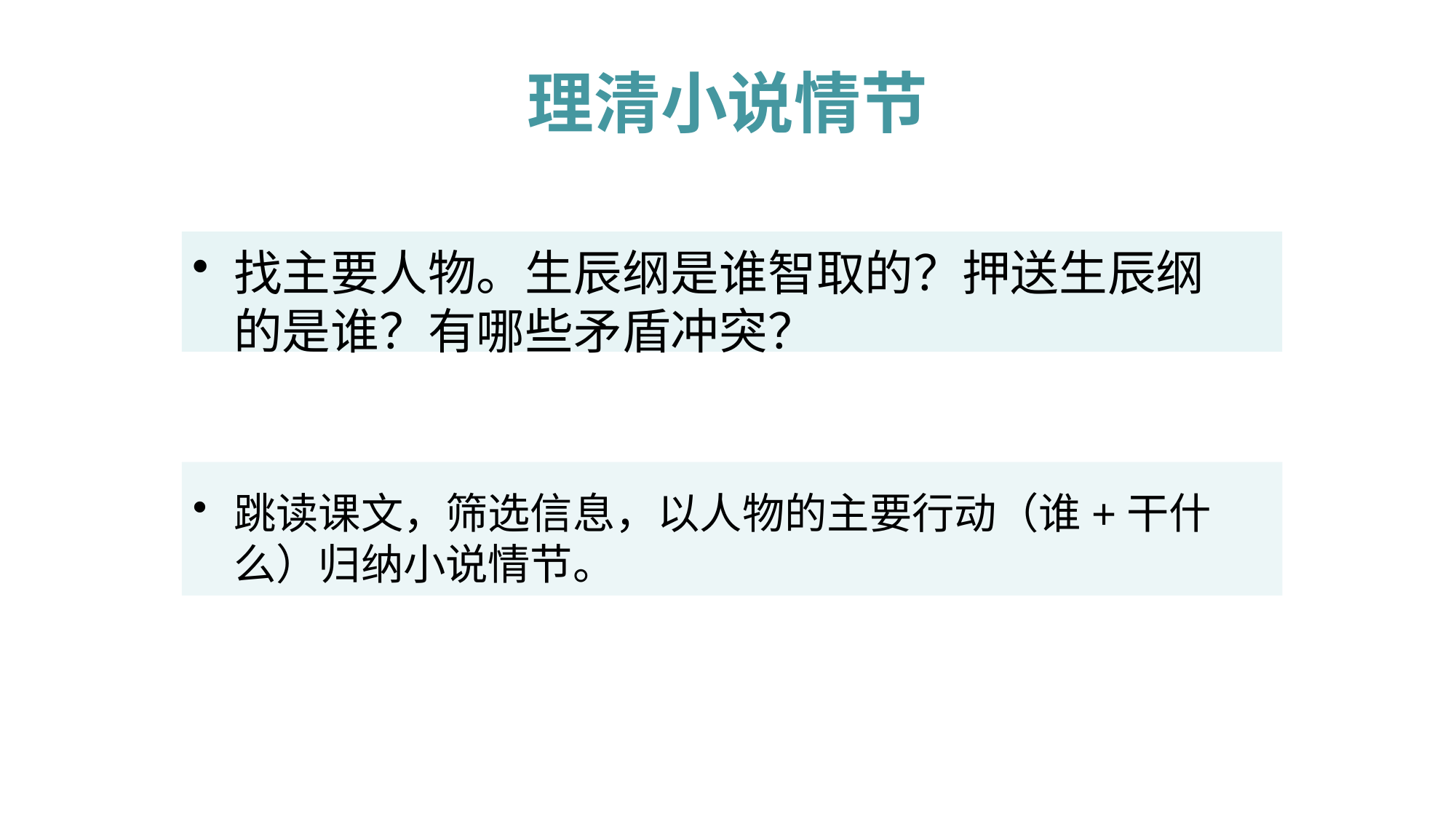

# 理清小说情节

找主要人物。生辰纲是谁智取的？押送生辰纲的是谁？有哪些矛盾冲突？

跳读课文，筛选信息，以人物的主要行动（谁+干什么）归纳小说情节。